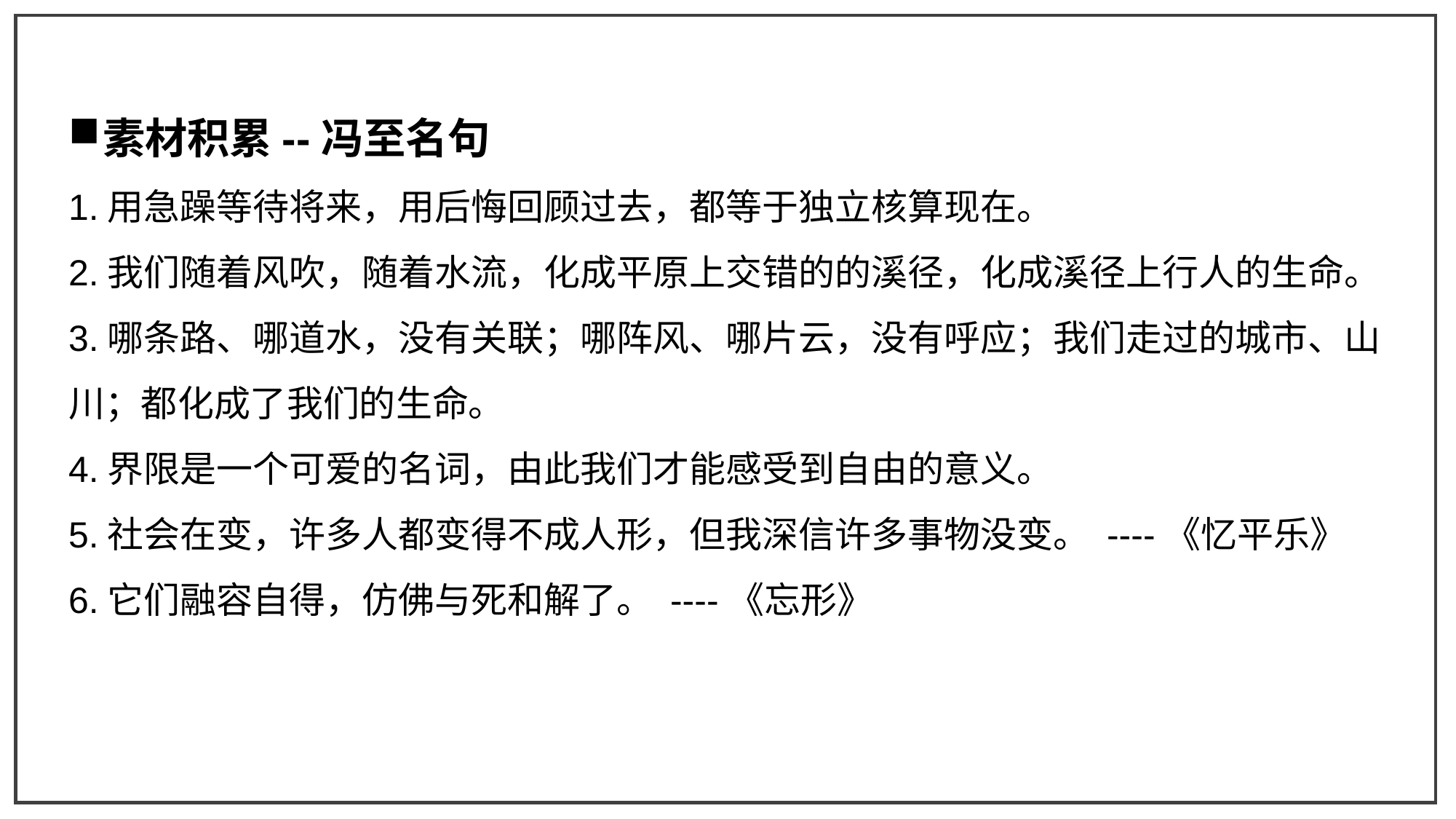

素材积累--冯至名句
1.用急躁等待将来，用后悔回顾过去，都等于独立核算现在。
2.我们随着风吹，随着水流，化成平原上交错的的溪径，化成溪径上行人的生命。
3.哪条路、哪道水，没有关联；哪阵风、哪片云，没有呼应；我们走过的城市、山川；都化成了我们的生命。
4.界限是一个可爱的名词，由此我们才能感受到自由的意义。
5.社会在变，许多人都变得不成人形，但我深信许多事物没变。 ----《忆平乐》
6.它们融容自得，仿佛与死和解了。 ----《忘形》